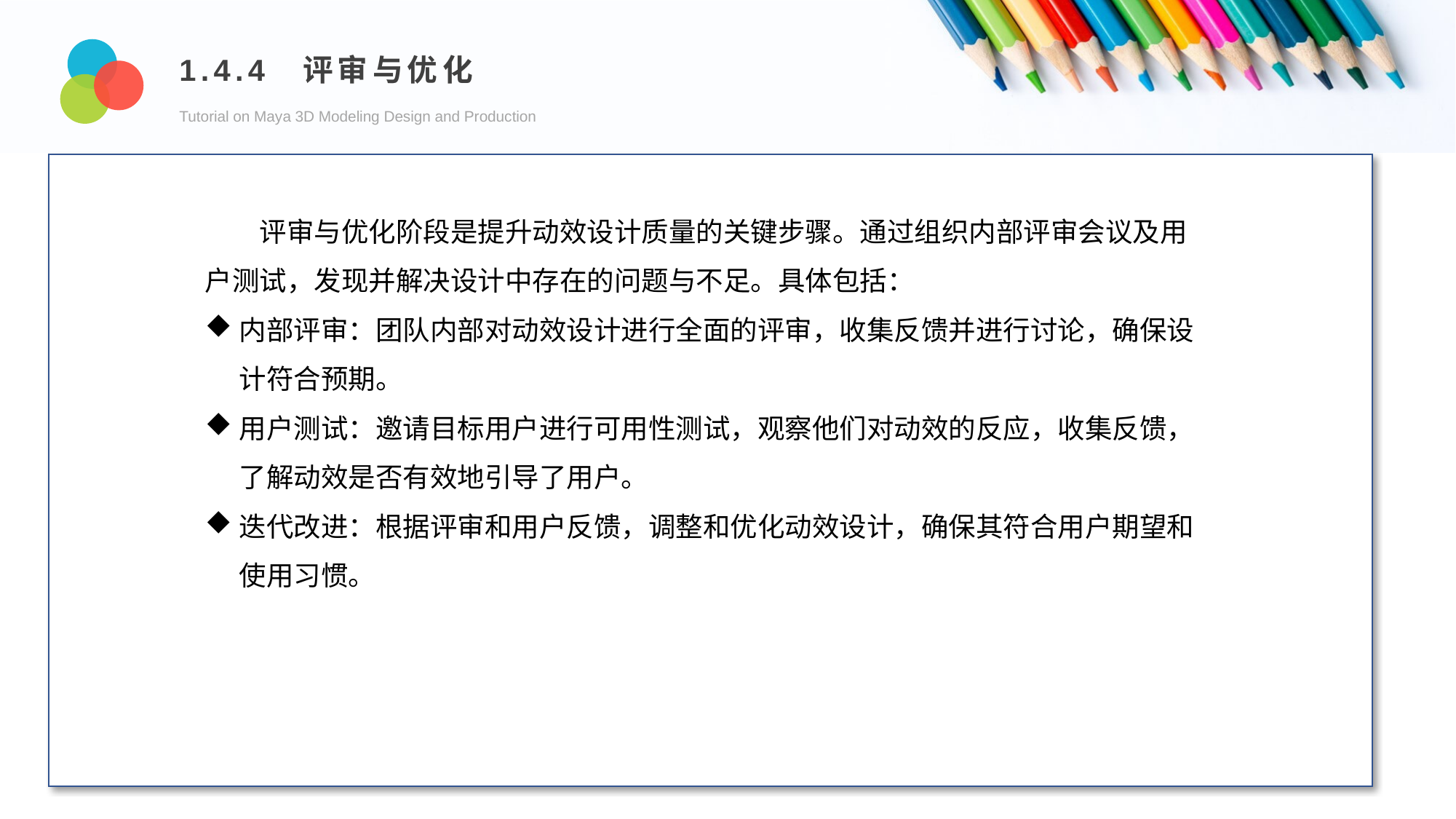

1.4.4  评审与优化
Tutorial on Maya 3D Modeling Design and Production
Design and Production
评审与优化阶段是提升动效设计质量的关键步骤。通过组织内部评审会议及用户测试，发现并解决设计中存在的问题与不足。具体包括：
内部评审：团队内部对动效设计进行全面的评审，收集反馈并进行讨论，确保设计符合预期。
用户测试：邀请目标用户进行可用性测试，观察他们对动效的反应，收集反馈，了解动效是否有效地引导了用户。
迭代改进：根据评审和用户反馈，调整和优化动效设计，确保其符合用户期望和使用习惯。